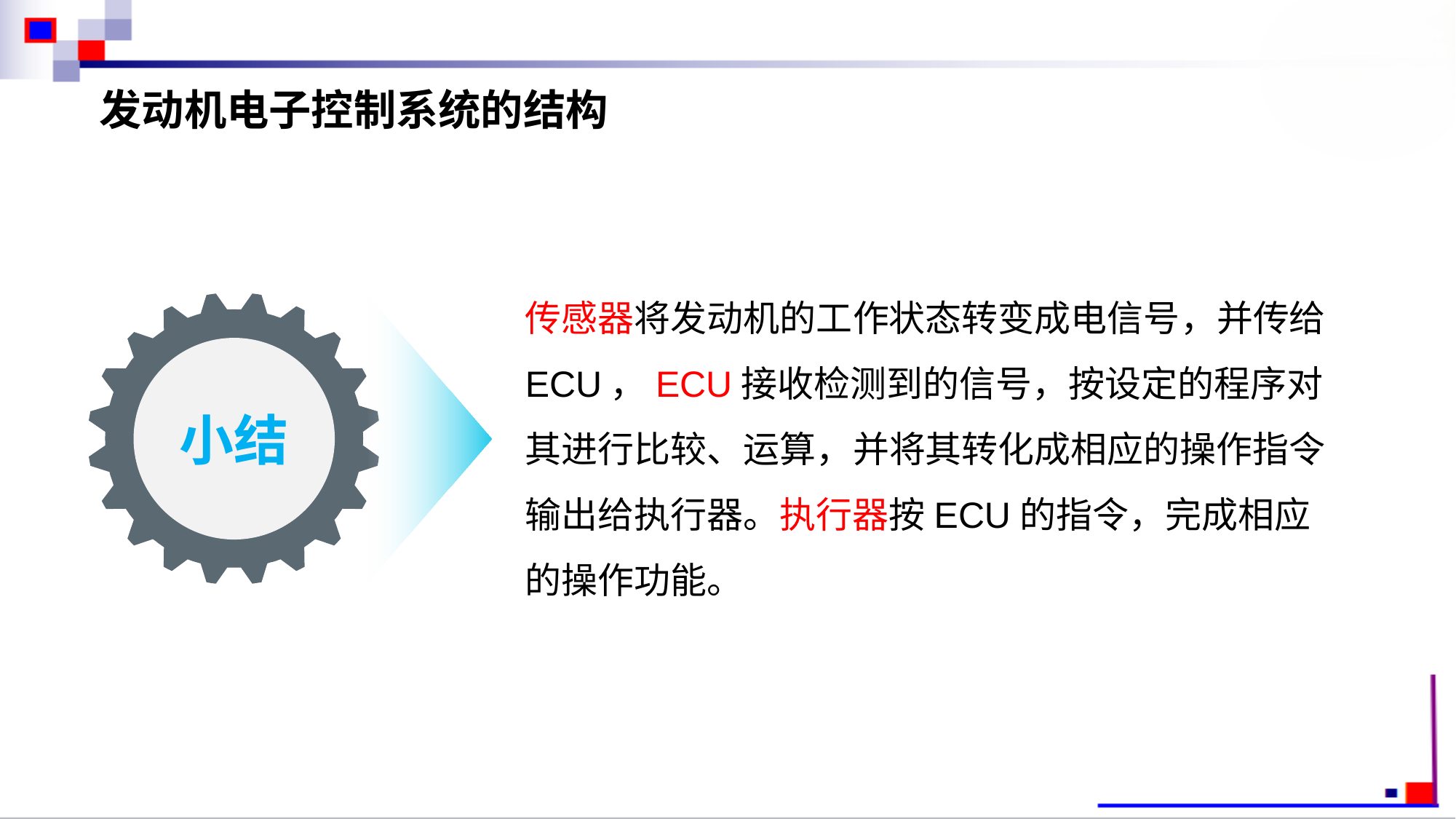

发动机电子控制系统的结构
传感器将发动机的工作状态转变成电信号，并传给ECU，ECU接收检测到的信号，按设定的程序对其进行比较、运算，并将其转化成相应的操作指令输出给执行器。执行器按ECU的指令，完成相应的操作功能。

小结